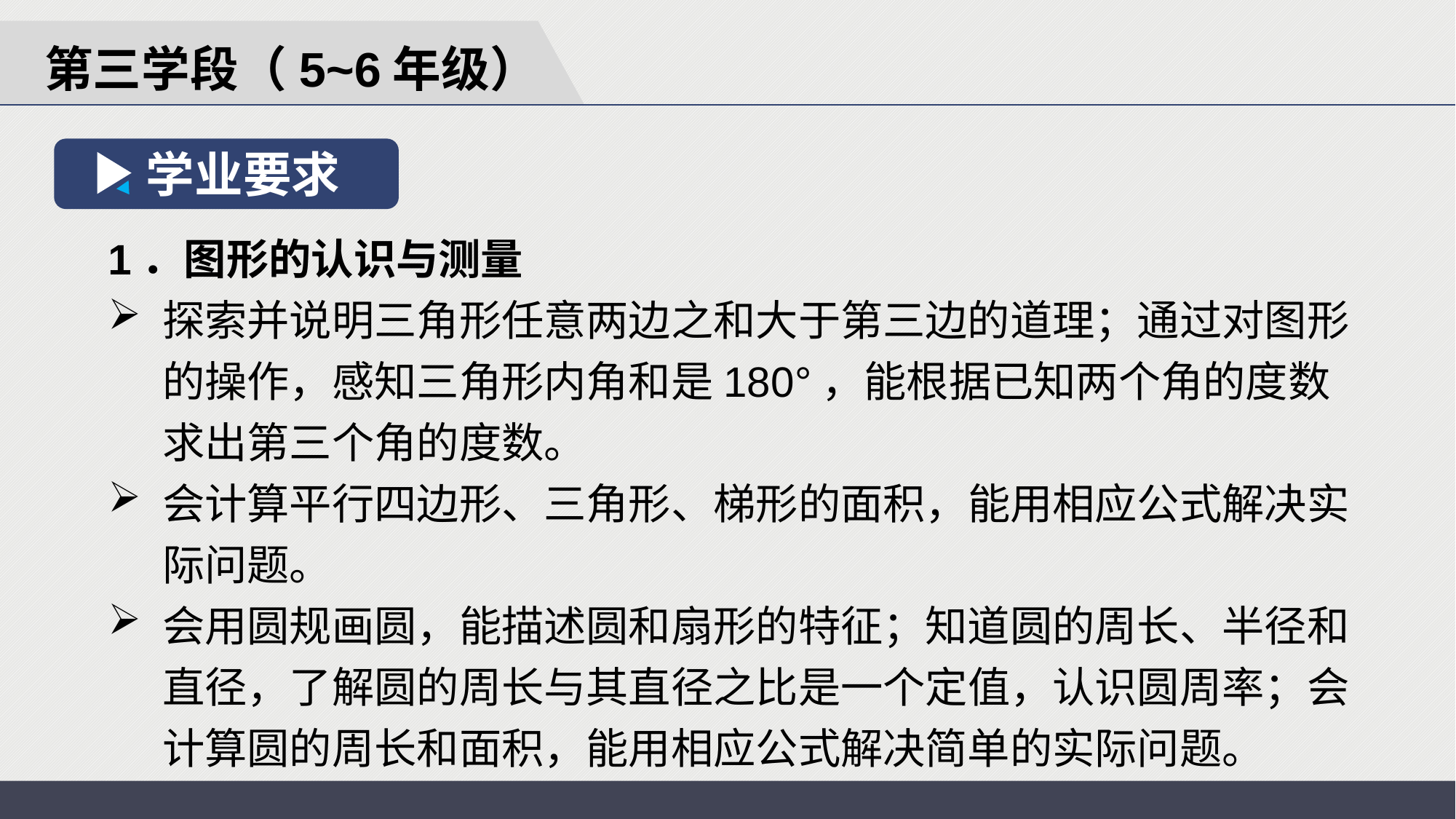

第三学段（5~6年级）
学业要求

1．图形的认识与测量
探索并说明三角形任意两边之和大于第三边的道理；通过对图形的操作，感知三角形内角和是180°，能根据已知两个角的度数求出第三个角的度数。
会计算平行四边形、三角形、梯形的面积，能用相应公式解决实际问题。
会用圆规画圆，能描述圆和扇形的特征；知道圆的周长、半径和直径，了解圆的周长与其直径之比是一个定值，认识圆周率；会计算圆的周长和面积，能用相应公式解决简单的实际问题。